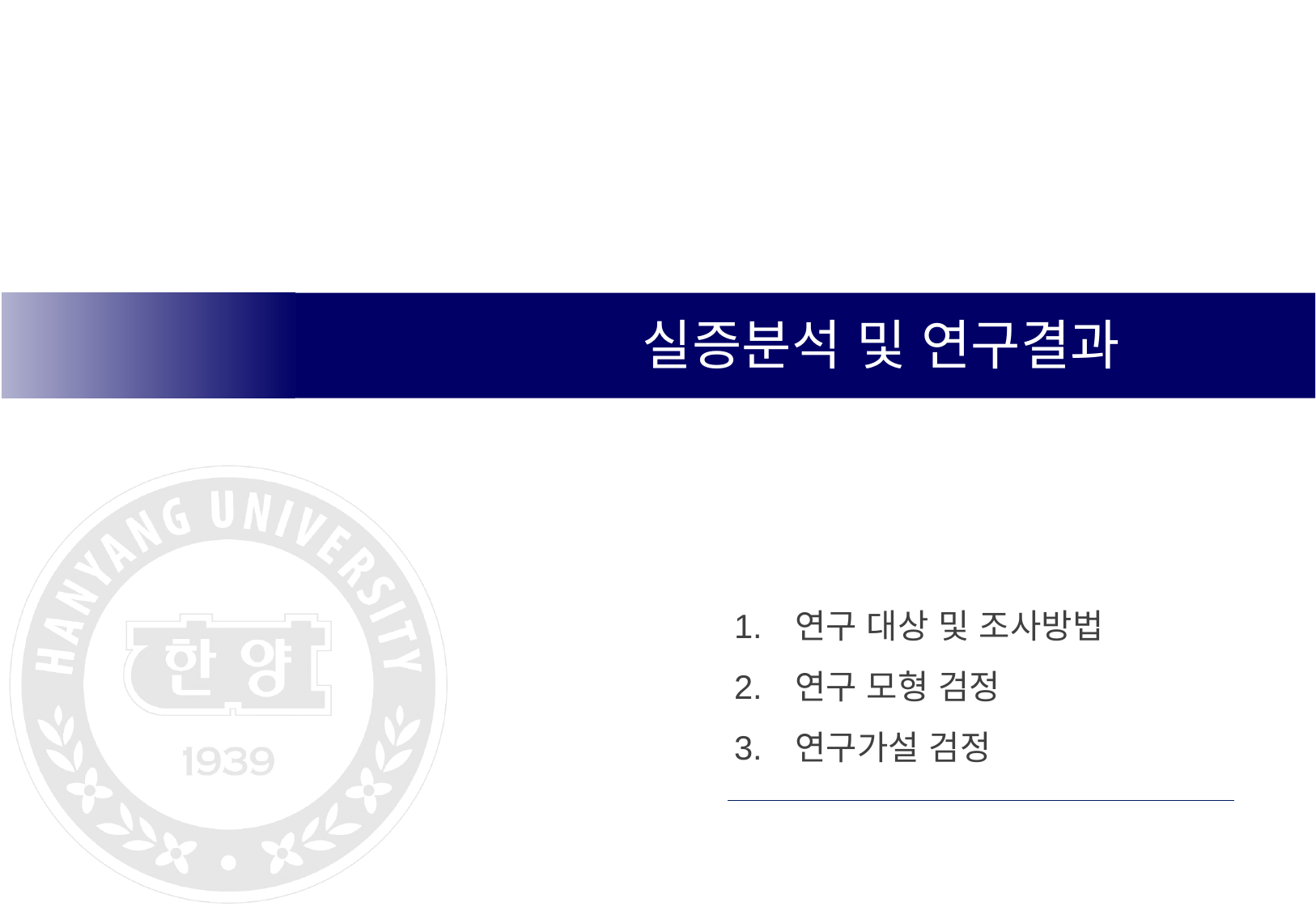

실증분석 및 연구결과
연구 대상 및 조사방법
연구 모형 검정
연구가설 검정